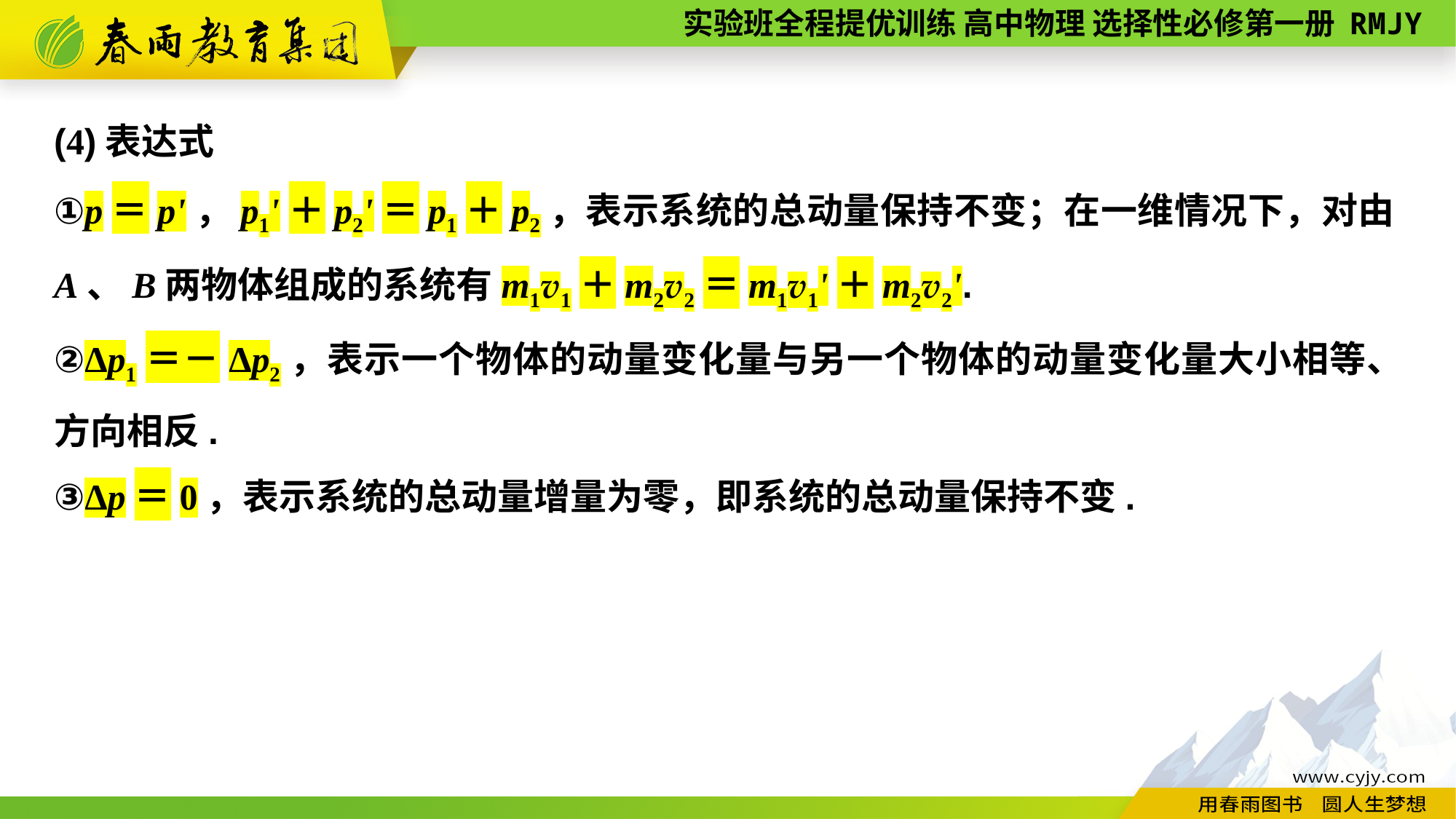

(4)表达式
①p＝p'，p1'＋p2'＝p1＋p2，表示系统的总动量保持不变；在一维情况下，对由A、B两物体组成的系统有m1v1＋m2v2＝m1v1'＋m2v2'.
②Δp1＝－Δp2，表示一个物体的动量变化量与另一个物体的动量变化量大小相等、方向相反.
③Δp＝0，表示系统的总动量增量为零，即系统的总动量保持不变.